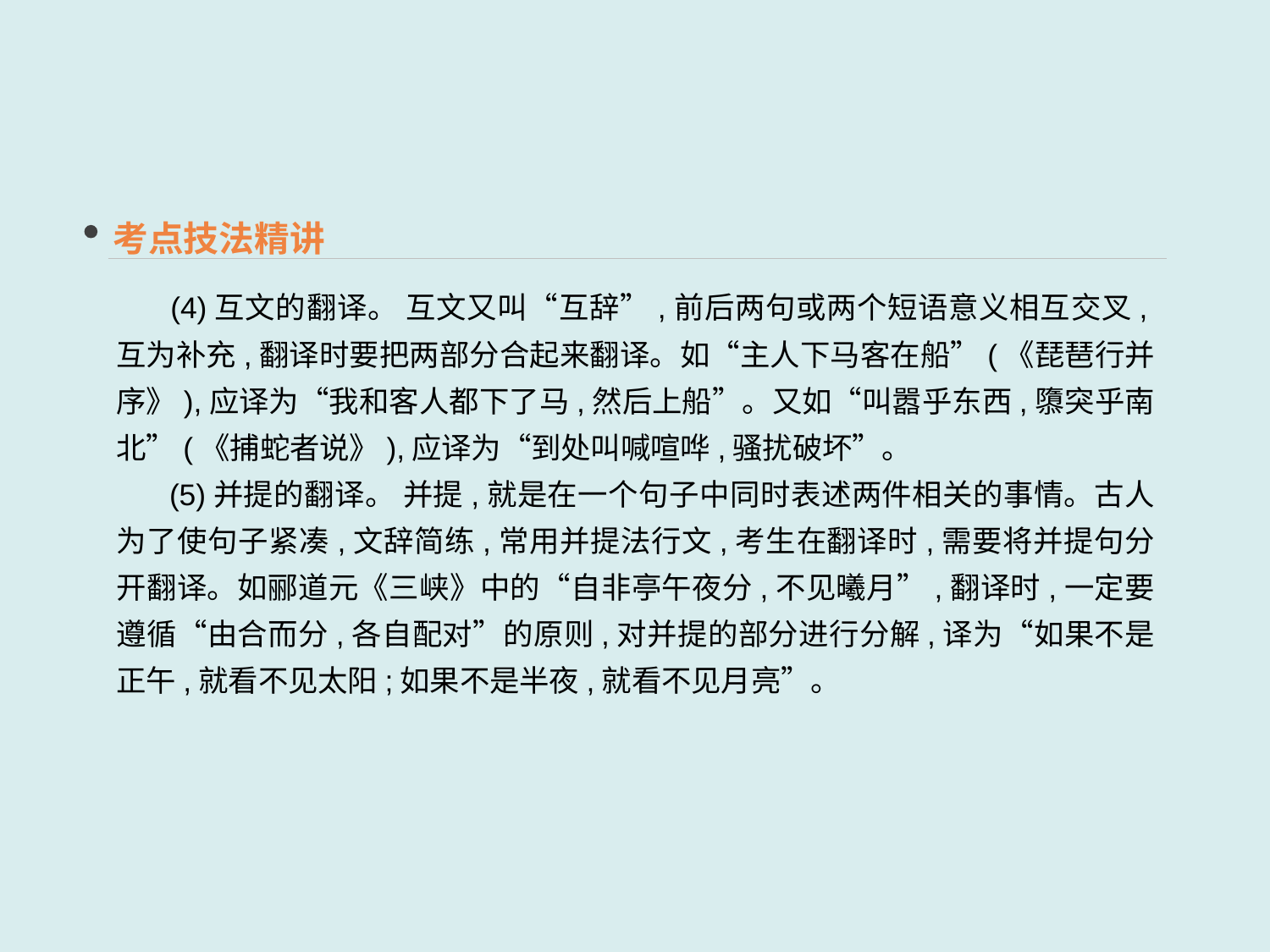

考点技法精讲

      (4)互文的翻译。 互文又叫“互辞”,前后两句或两个短语意义相互交叉,互为补充,翻译时要把两部分合起来翻译。如“主人下马客在船”(《琵琶行并序》),应译为“我和客人都下了马,然后上船”。又如“叫嚣乎东西,隳突乎南北”(《捕蛇者说》),应译为“到处叫喊喧哗,骚扰破坏”。
      (5)并提的翻译。 并提,就是在一个句子中同时表述两件相关的事情。古人为了使句子紧凑,文辞简练,常用并提法行文,考生在翻译时,需要将并提句分开翻译。如郦道元《三峡》中的“自非亭午夜分,不见曦月”,翻译时,一定要遵循“由合而分,各自配对”的原则,对并提的部分进行分解,译为“如果不是正午,就看不见太阳;如果不是半夜,就看不见月亮”。